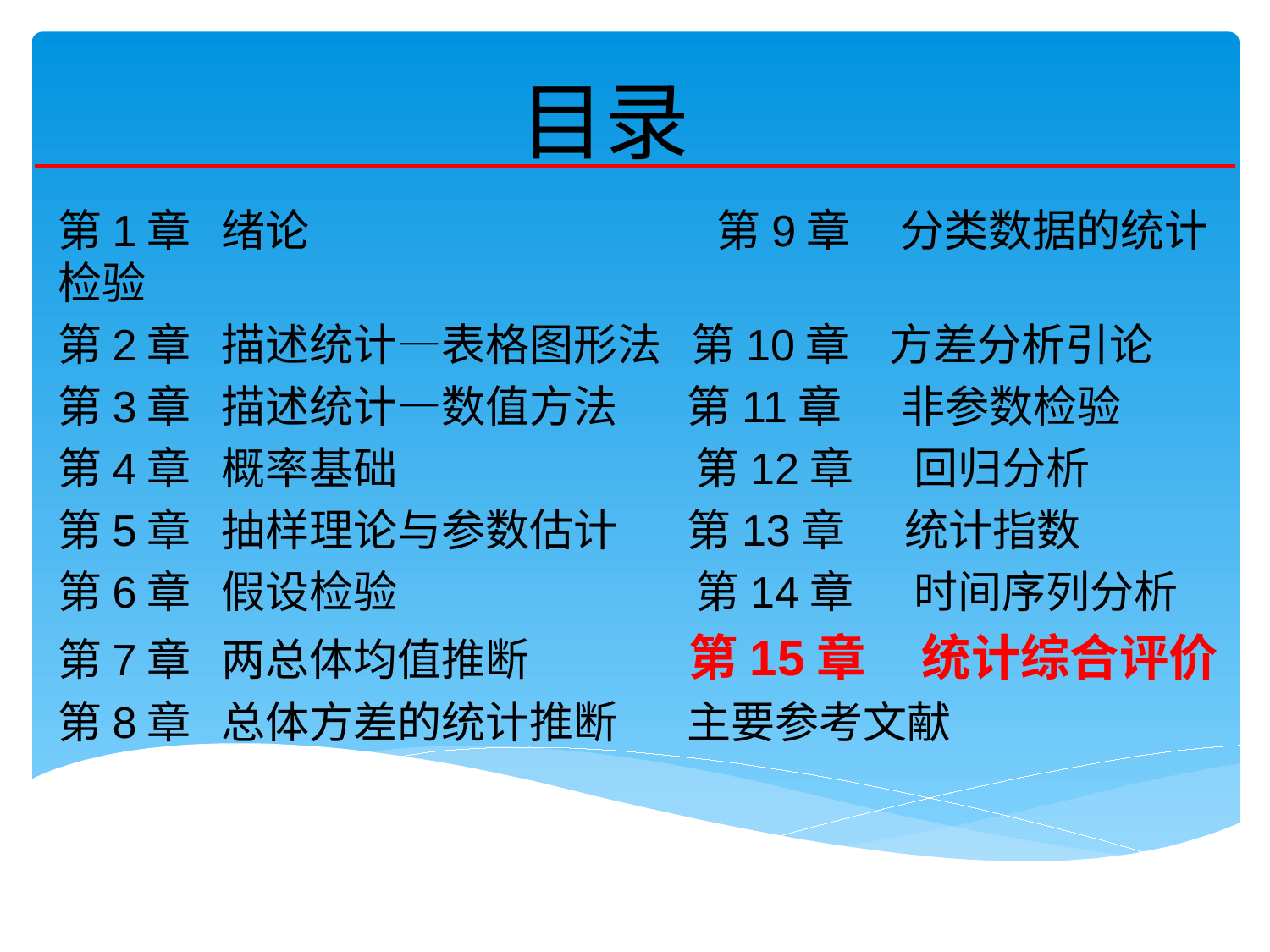

# 目录
第1章   绪论                                         第9章     分类数据的统计检验
第2章   描述统计—表格图形法   第10章    方差分析引论
第3章   描述统计—数值方法       第11章      非参数检验
第4章   概率基础                              第12章      回归分析
第5章   抽样理论与参数估计       第13章      统计指数
第6章   假设检验                              第14章      时间序列分析
第7章   两总体均值推断                第15章     统计综合评价
第8章   总体方差的统计推断       主要参考文献